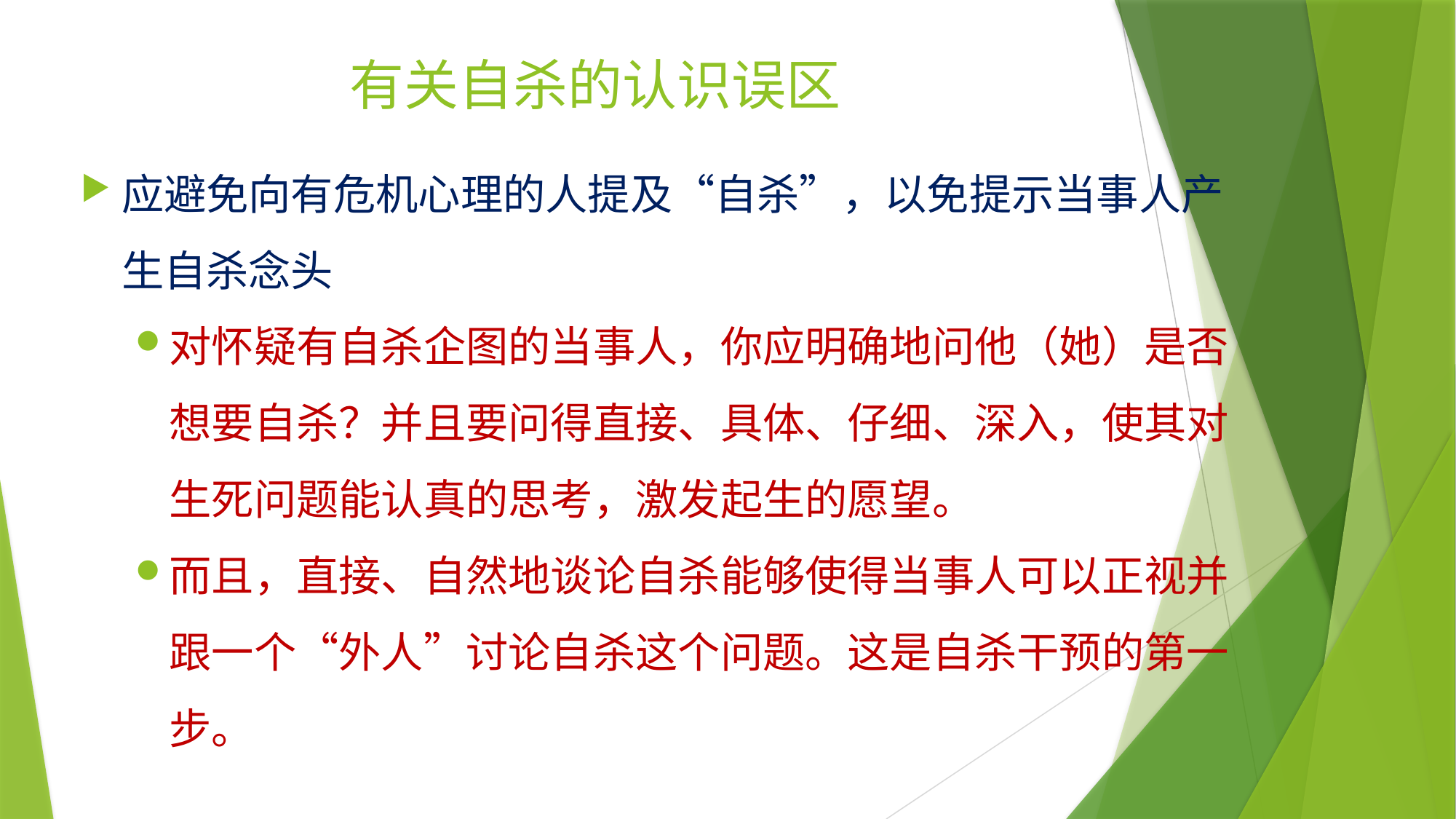

# 有关自杀的认识误区
应避免向有危机心理的人提及“自杀”，以免提示当事人产生自杀念头
对怀疑有自杀企图的当事人，你应明确地问他（她）是否想要自杀？并且要问得直接、具体、仔细、深入，使其对生死问题能认真的思考，激发起生的愿望。
而且，直接、自然地谈论自杀能够使得当事人可以正视并跟一个“外人”讨论自杀这个问题。这是自杀干预的第一步。